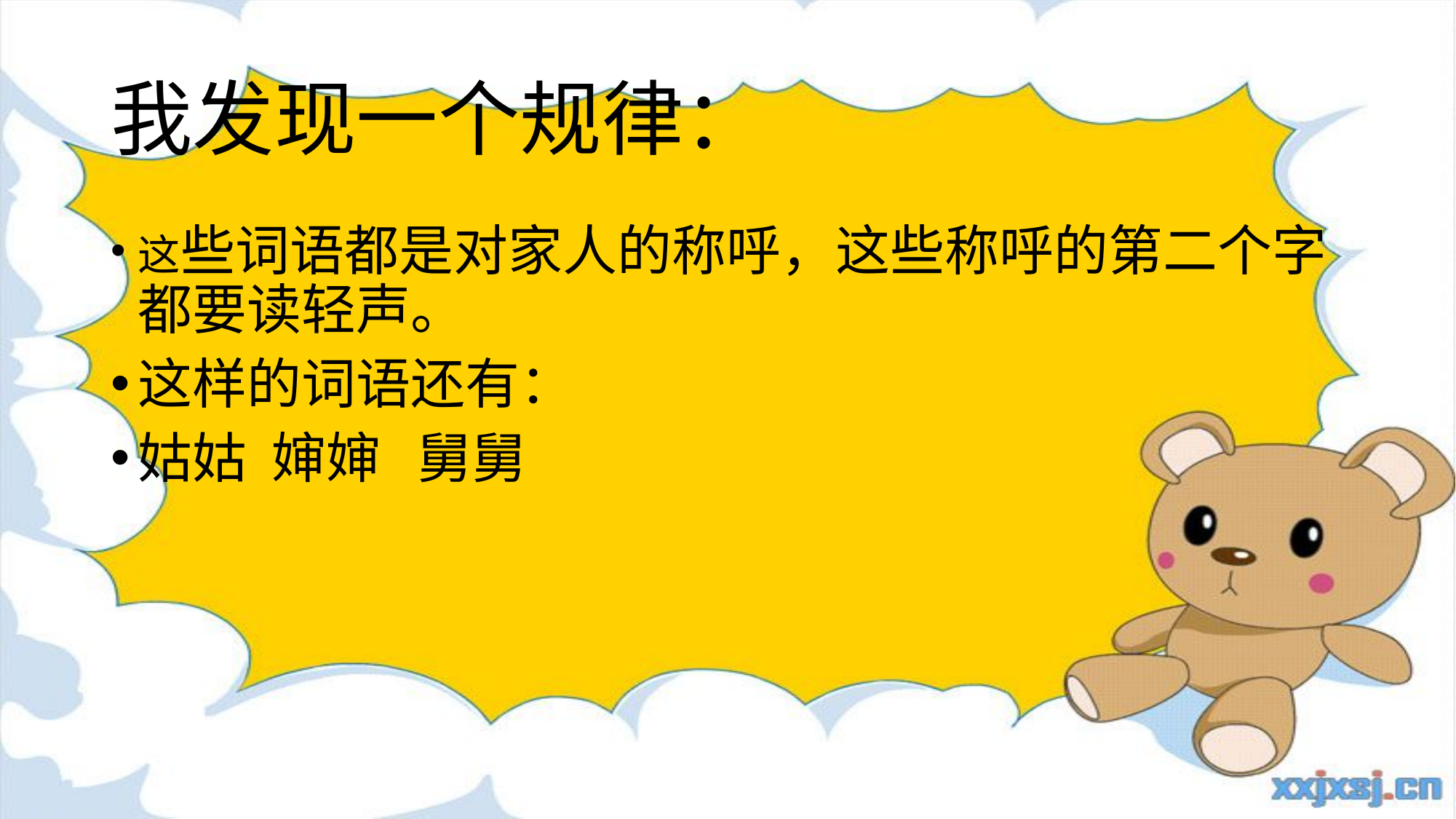

# 我发现一个规律：
这些词语都是对家人的称呼，这些称呼的第二个字都要读轻声。
这样的词语还有：
姑姑  婶婶   舅舅